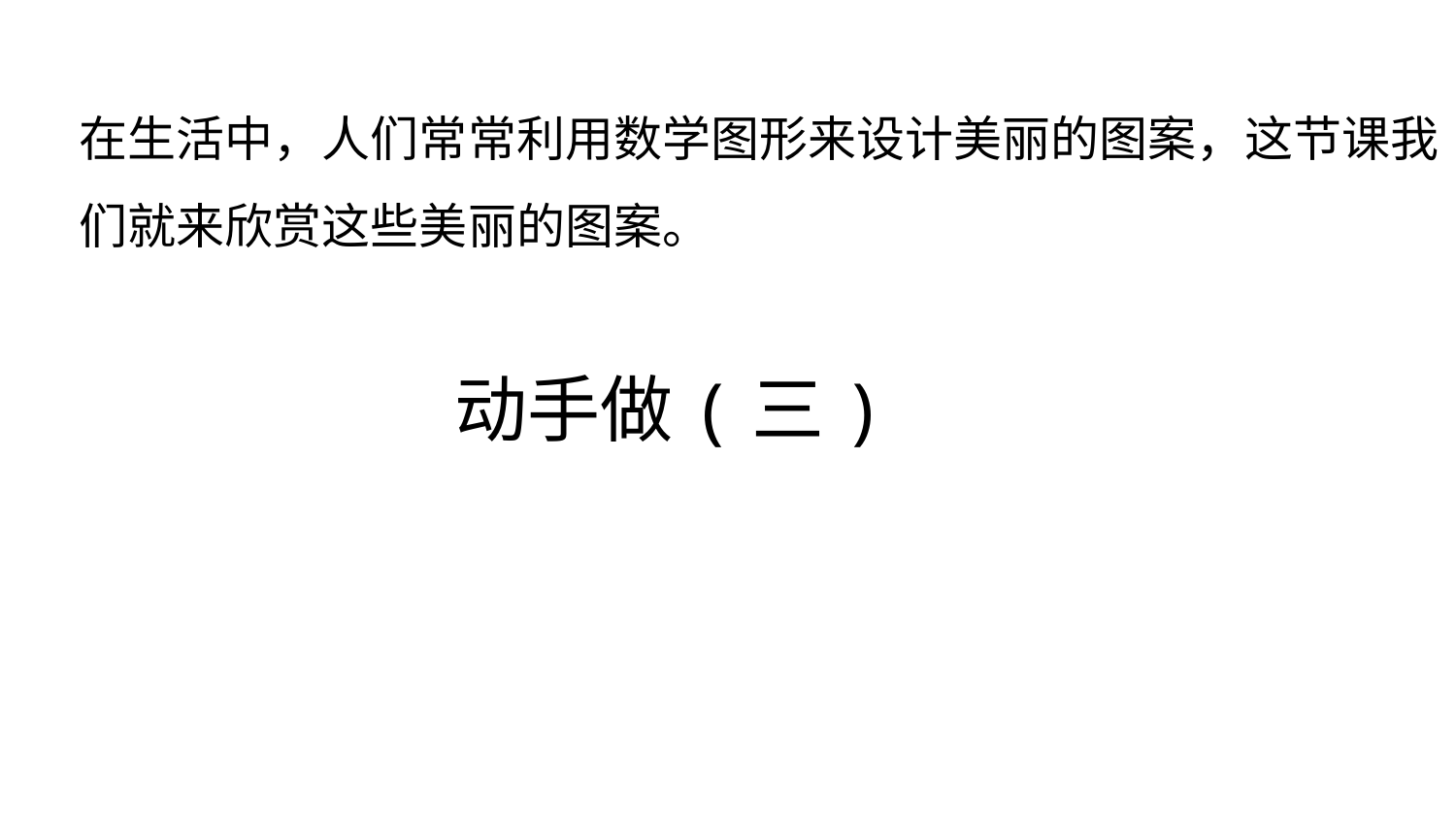

在生活中，人们常常利用数学图形来设计美丽的图案，这节课我们就来欣赏这些美丽的图案。
动手做(三)